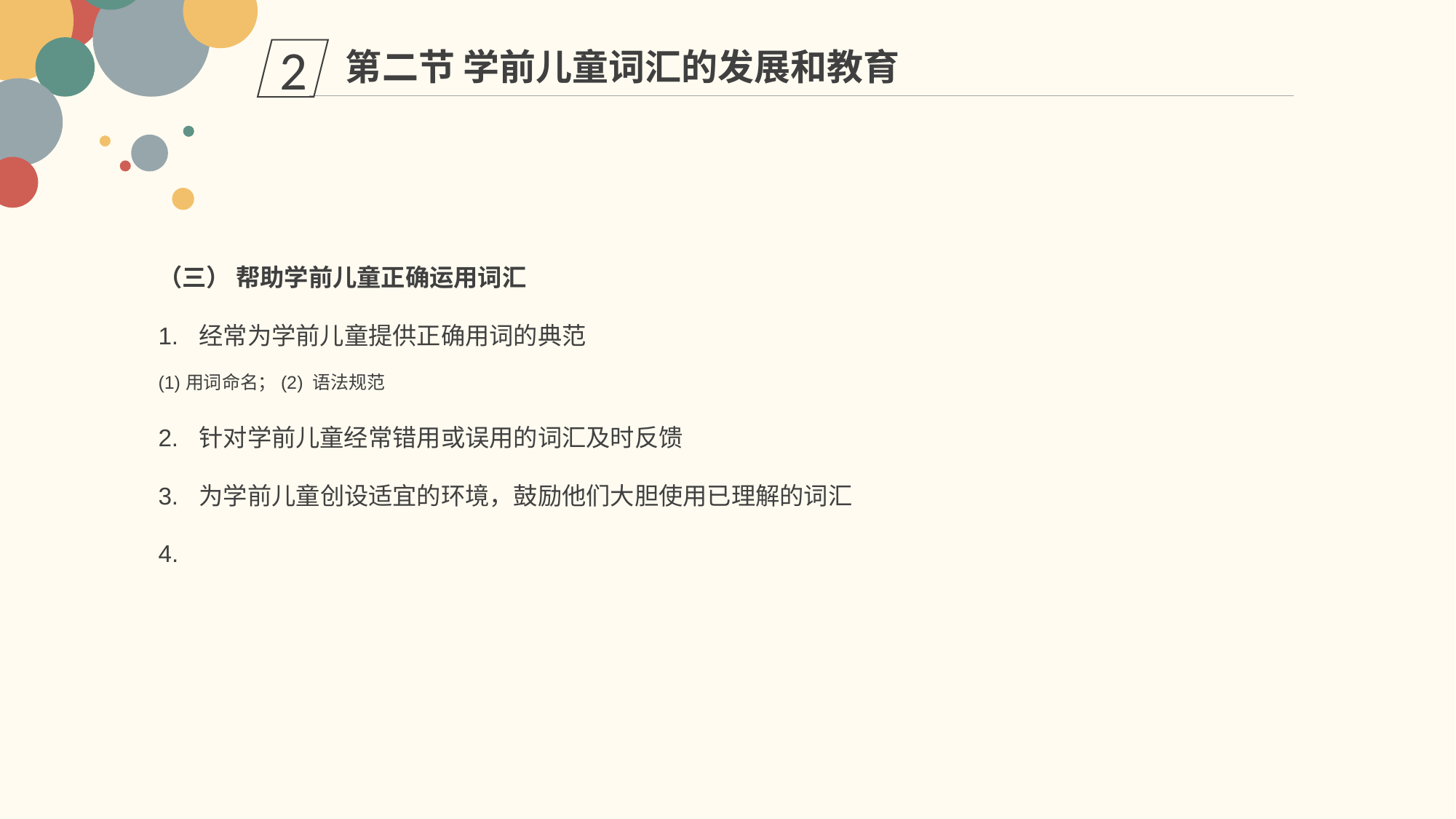

第二节 学前儿童词汇的发展和教育
2
（三） 帮助学前儿童正确运用词汇
经常为学前儿童提供正确用词的典范
用词命名；(2) 语法规范
针对学前儿童经常错用或误用的词汇及时反馈
为学前儿童创设适宜的环境，鼓励他们大胆使用已理解的词汇